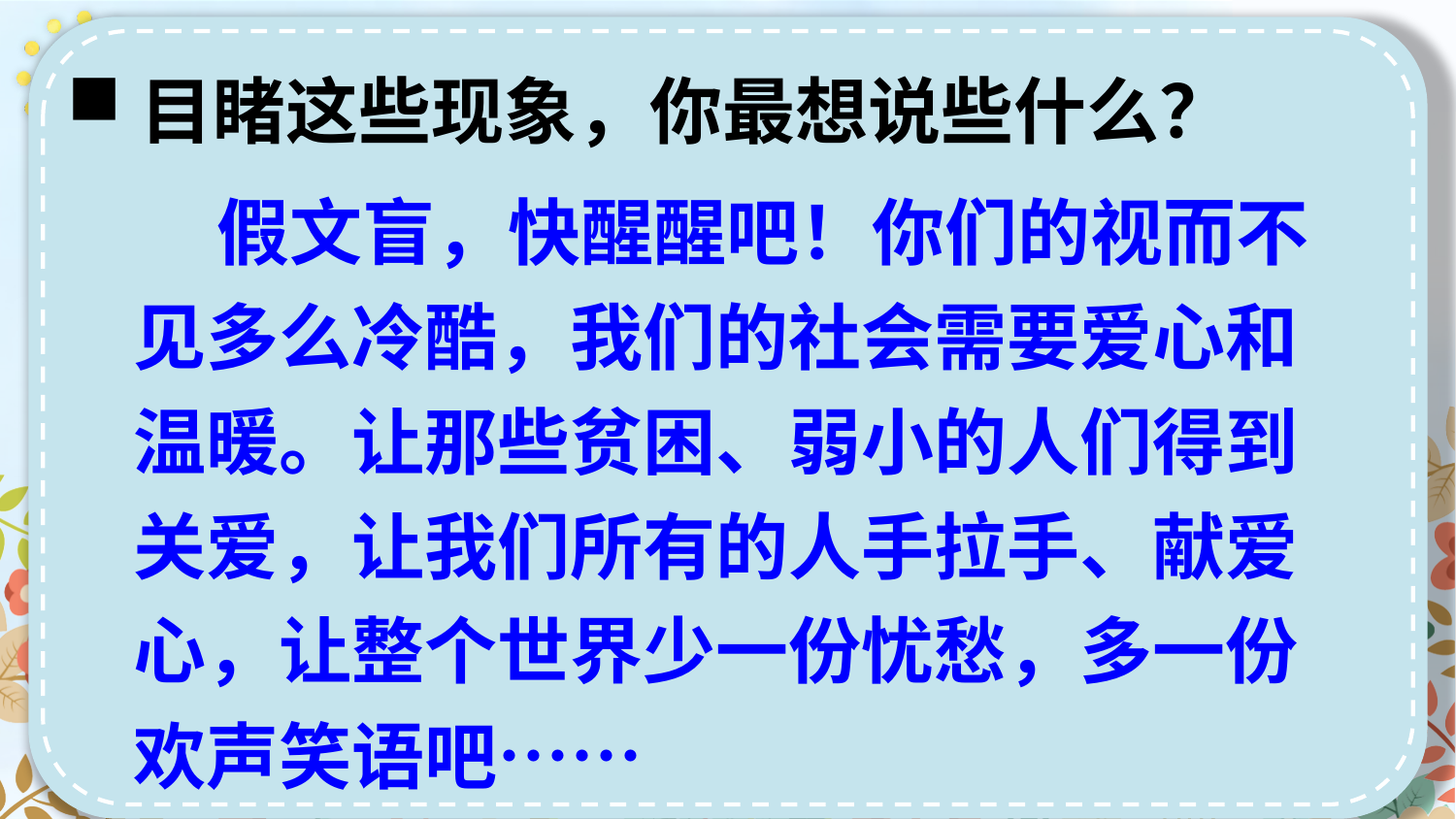

目睹这些现象，你最想说些什么？
    假文盲，快醒醒吧！你们的视而不见多么冷酷，我们的社会需要爱心和温暖。让那些贫困、弱小的人们得到关爱，让我们所有的人手拉手、献爱心，让整个世界少一份忧愁，多一份欢声笑语吧……